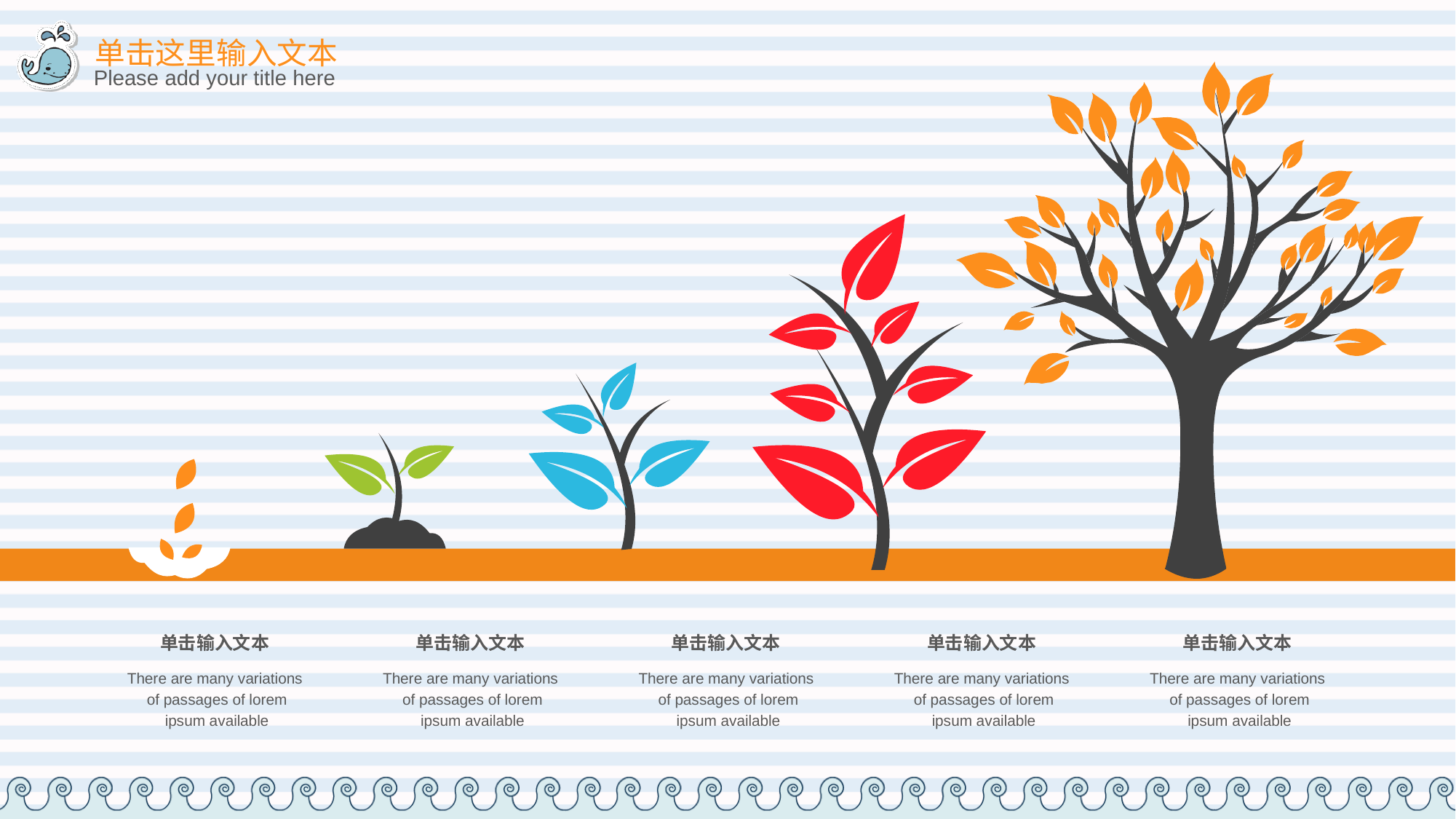

单击输入文本
There are many variations
 of passages of lorem
 ipsum available
单击输入文本
There are many variations
 of passages of lorem
 ipsum available
单击输入文本
There are many variations
 of passages of lorem
 ipsum available
单击输入文本
There are many variations
 of passages of lorem
 ipsum available
单击输入文本
There are many variations
 of passages of lorem
 ipsum available